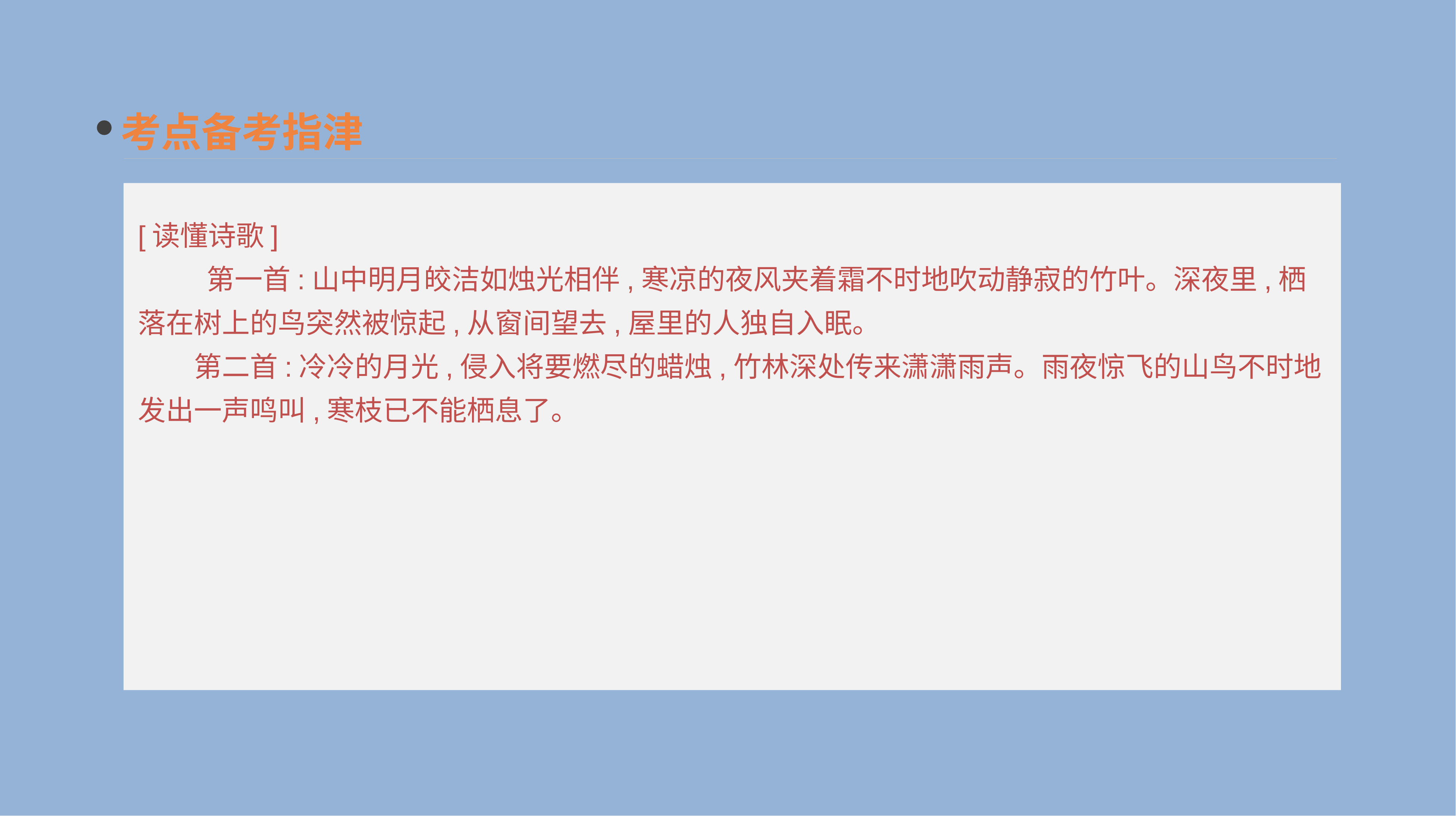

考点备考指津

[读懂诗歌]
 　　第一首:山中明月皎洁如烛光相伴,寒凉的夜风夹着霜不时地吹动静寂的竹叶。深夜里,栖落在树上的鸟突然被惊起,从窗间望去,屋里的人独自入眠。
　　第二首:冷冷的月光,侵入将要燃尽的蜡烛,竹林深处传来潇潇雨声。雨夜惊飞的山鸟不时地发出一声鸣叫,寒枝已不能栖息了。